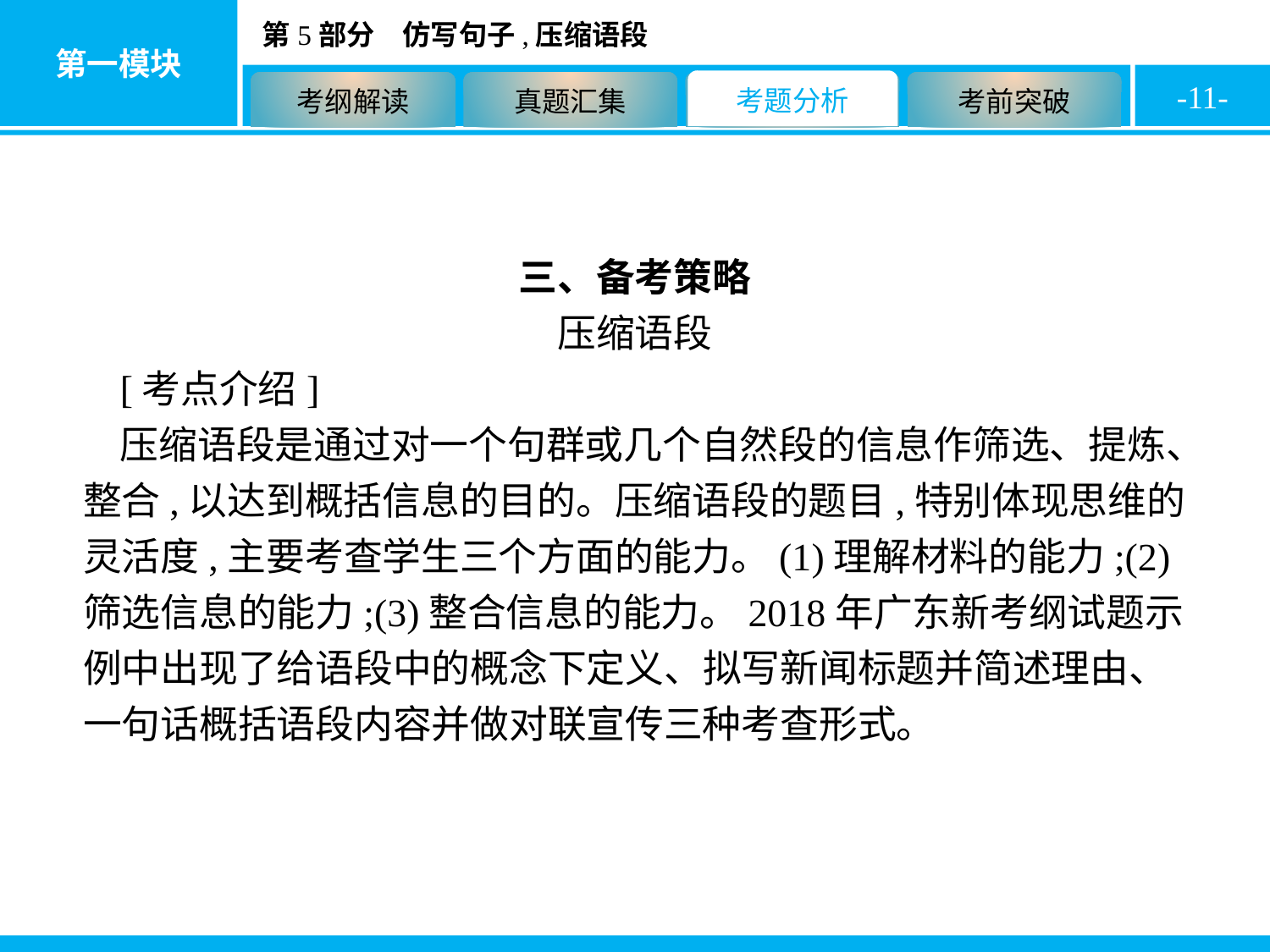

-11-
三、备考策略
压缩语段
[考点介绍]
压缩语段是通过对一个句群或几个自然段的信息作筛选、提炼、整合,以达到概括信息的目的。压缩语段的题目,特别体现思维的灵活度,主要考查学生三个方面的能力。(1)理解材料的能力;(2)筛选信息的能力;(3)整合信息的能力。2018年广东新考纲试题示例中出现了给语段中的概念下定义、拟写新闻标题并简述理由、一句话概括语段内容并做对联宣传三种考查形式。